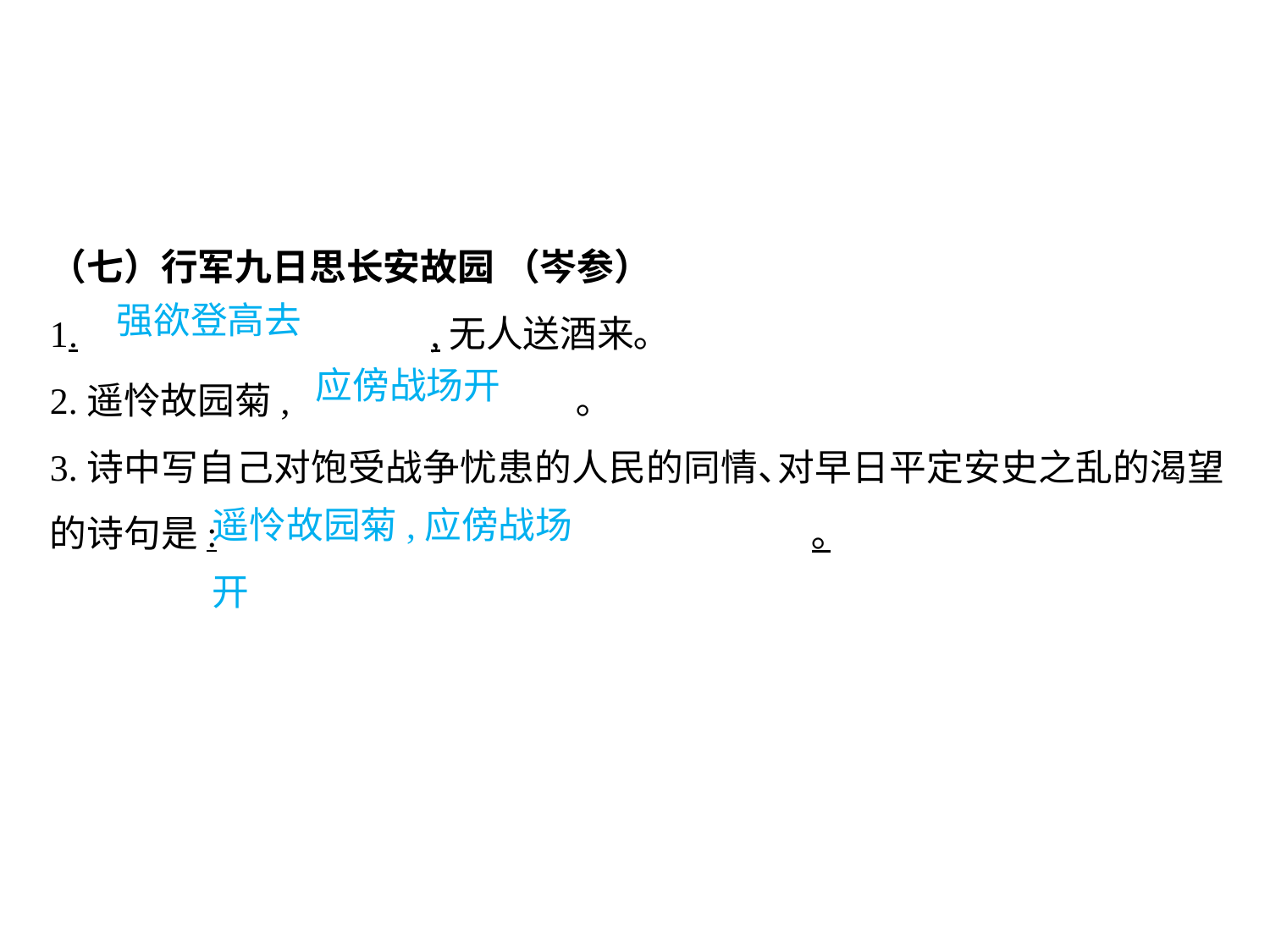

（七）行军九日思长安故园 （岑参）
1.			,无人送酒来｡
2.遥怜故园菊,			 ｡
3.诗中写自己对饱受战争忧患的人民的同情､对早日平定安史之乱的渴望的诗句是:					｡
强欲登高去
应傍战场开
遥怜故园菊,应傍战场开